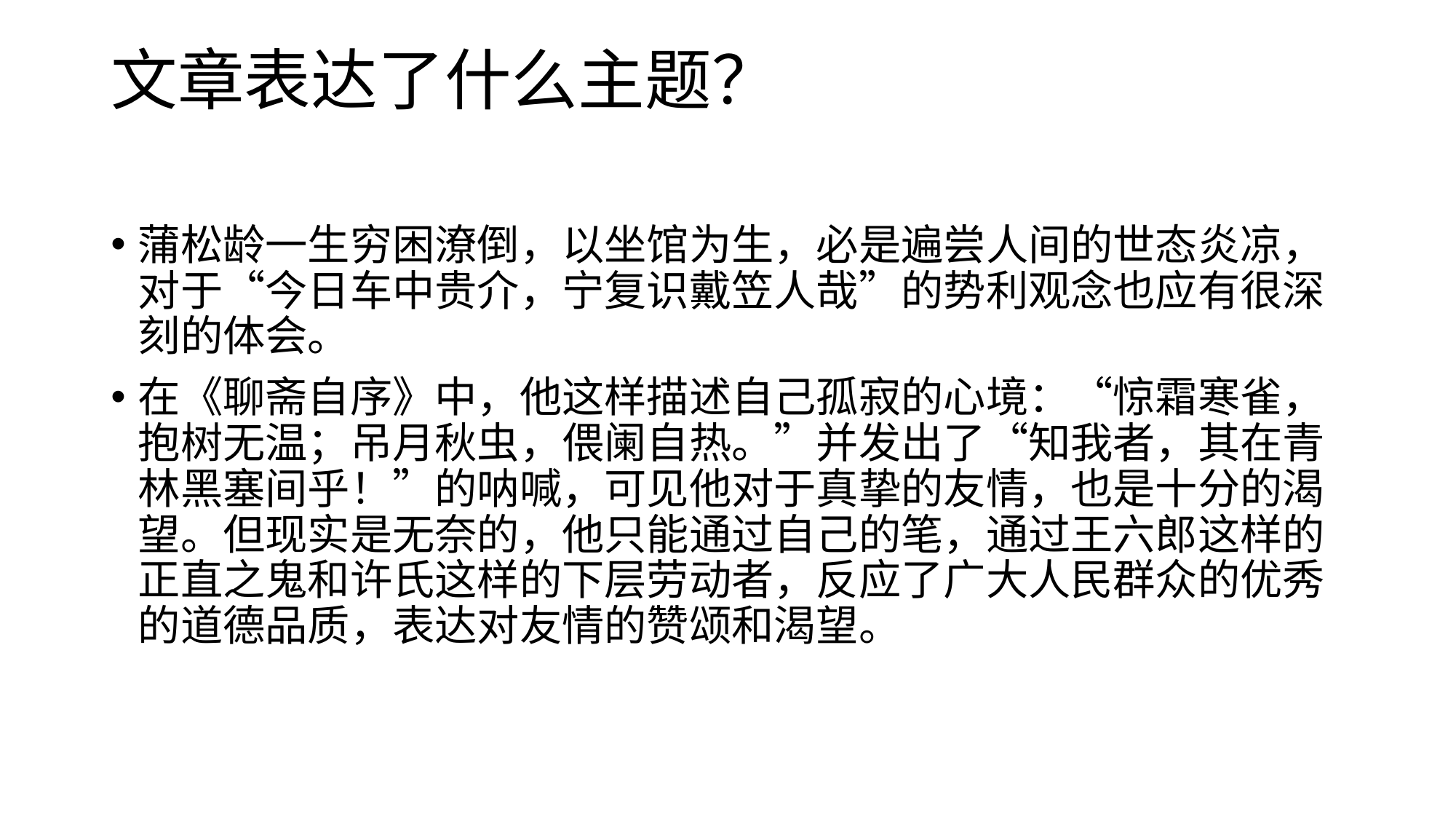

# 文章表达了什么主题？
蒲松龄一生穷困潦倒，以坐馆为生，必是遍尝人间的世态炎凉，对于“今日车中贵介，宁复识戴笠人哉”的势利观念也应有很深刻的体会。
在《聊斋自序》中，他这样描述自己孤寂的心境：“惊霜寒雀，抱树无温；吊月秋虫，偎阑自热。”并发出了“知我者，其在青林黑塞间乎！”的呐喊，可见他对于真挚的友情，也是十分的渴望。但现实是无奈的，他只能通过自己的笔，通过王六郎这样的正直之鬼和许氏这样的下层劳动者，反应了广大人民群众的优秀的道德品质，表达对友情的赞颂和渴望。